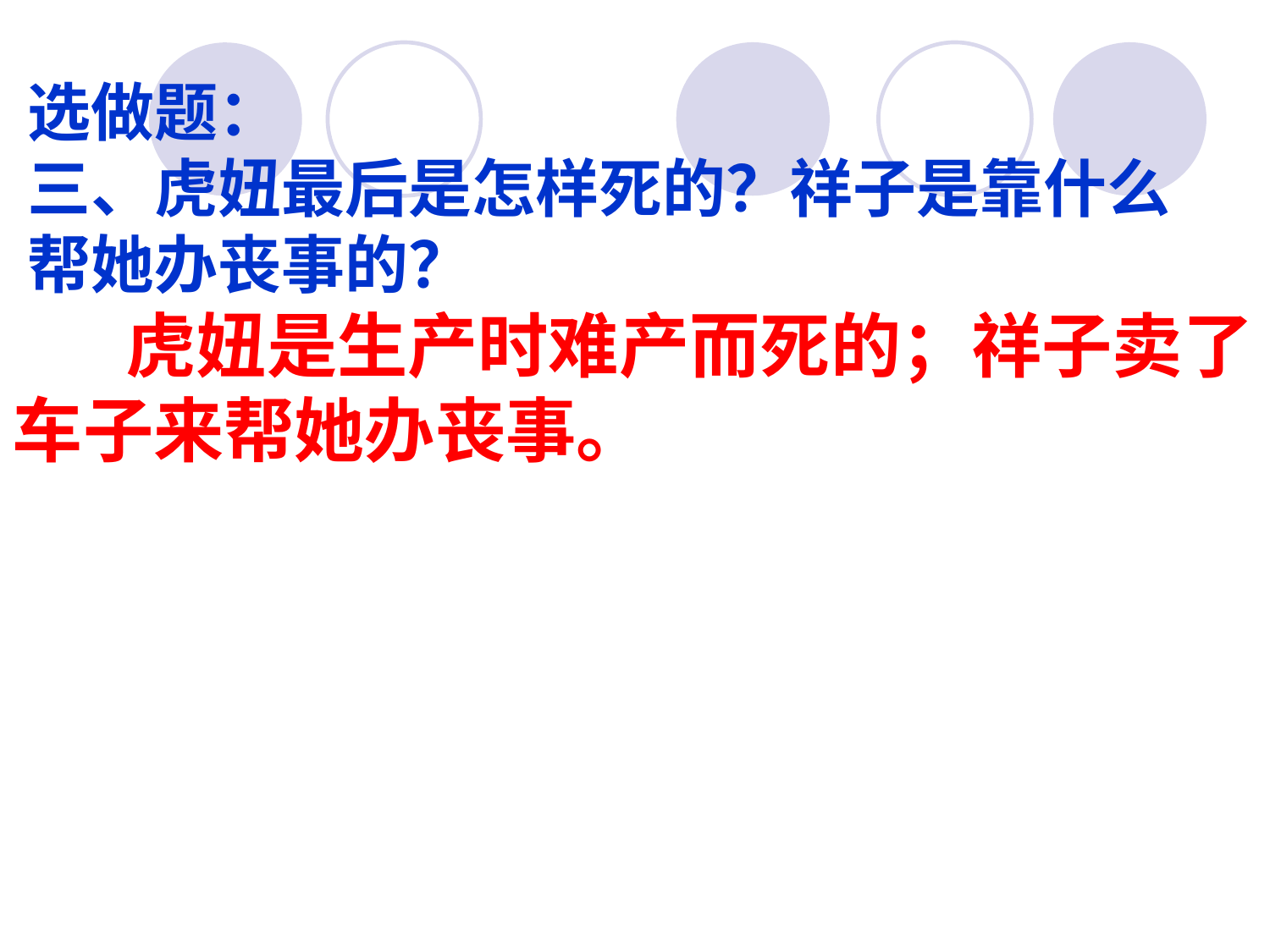

选做题：
三、虎妞最后是怎样死的？祥子是靠什么帮她办丧事的？
      虎妞是生产时难产而死的；祥子卖了车子来帮她办丧事。